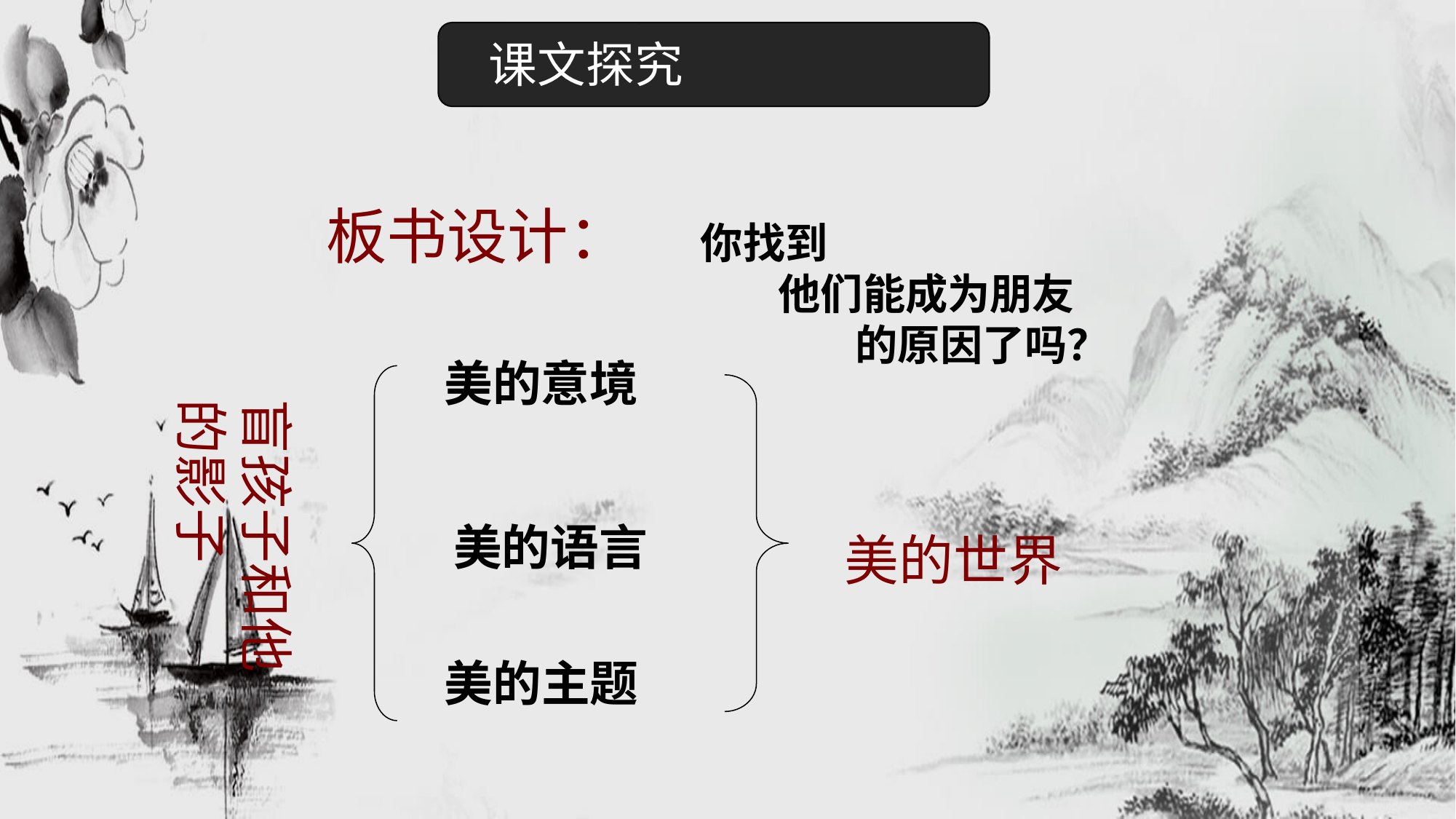

课文探究
板书设计：
你找到
       他们能成为朋友
               的原因了吗？
美的意境

盲孩子和他的影子
美的语言
美的世界
美的主题